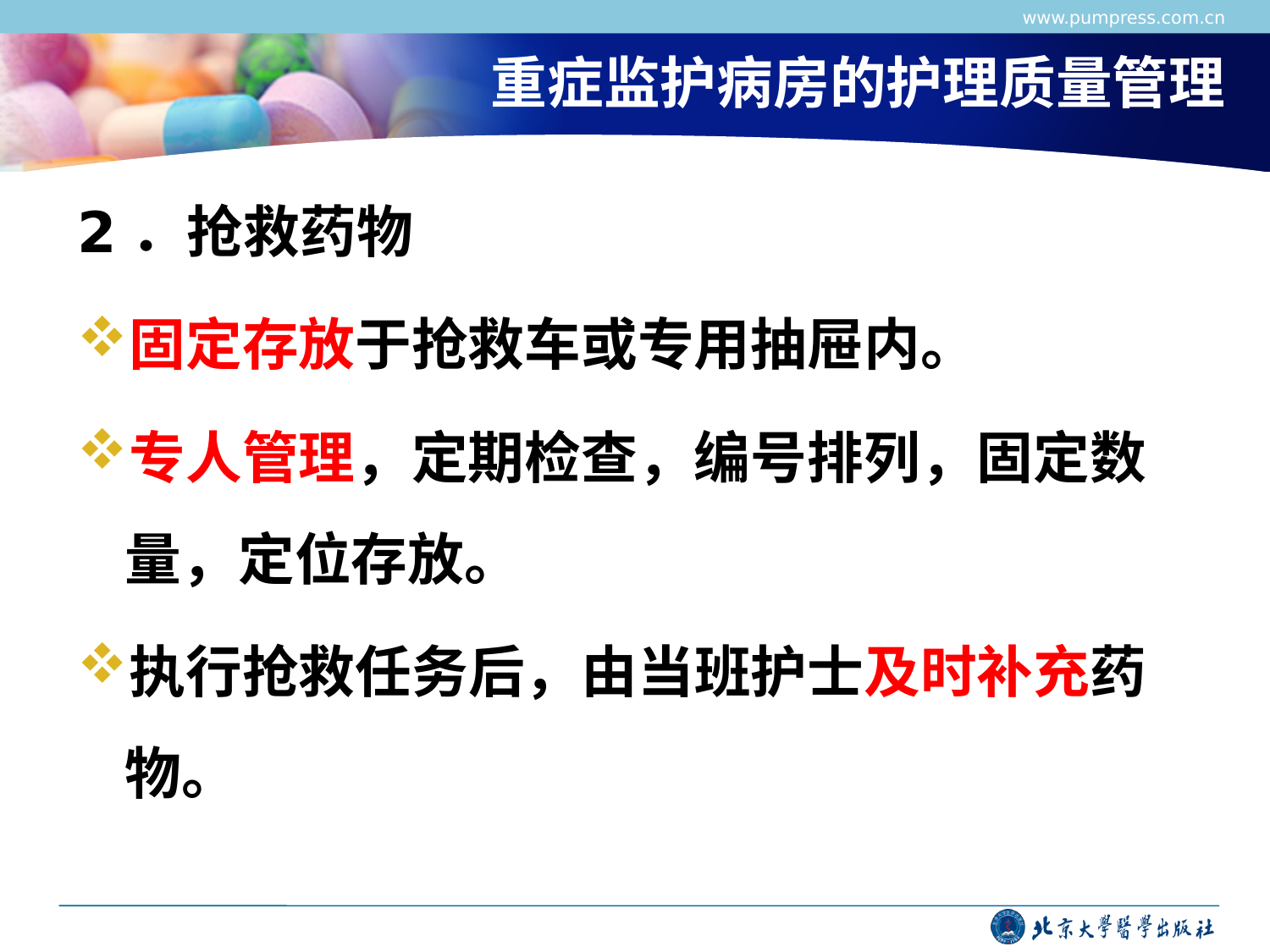

www.pumpress.com.cn
# 重症监护病房的护理质量管理
2．抢救药物
固定存放于抢救车或专用抽屉内。
专人管理，定期检查，编号排列，固定数量，定位存放。
执行抢救任务后，由当班护士及时补充药物。